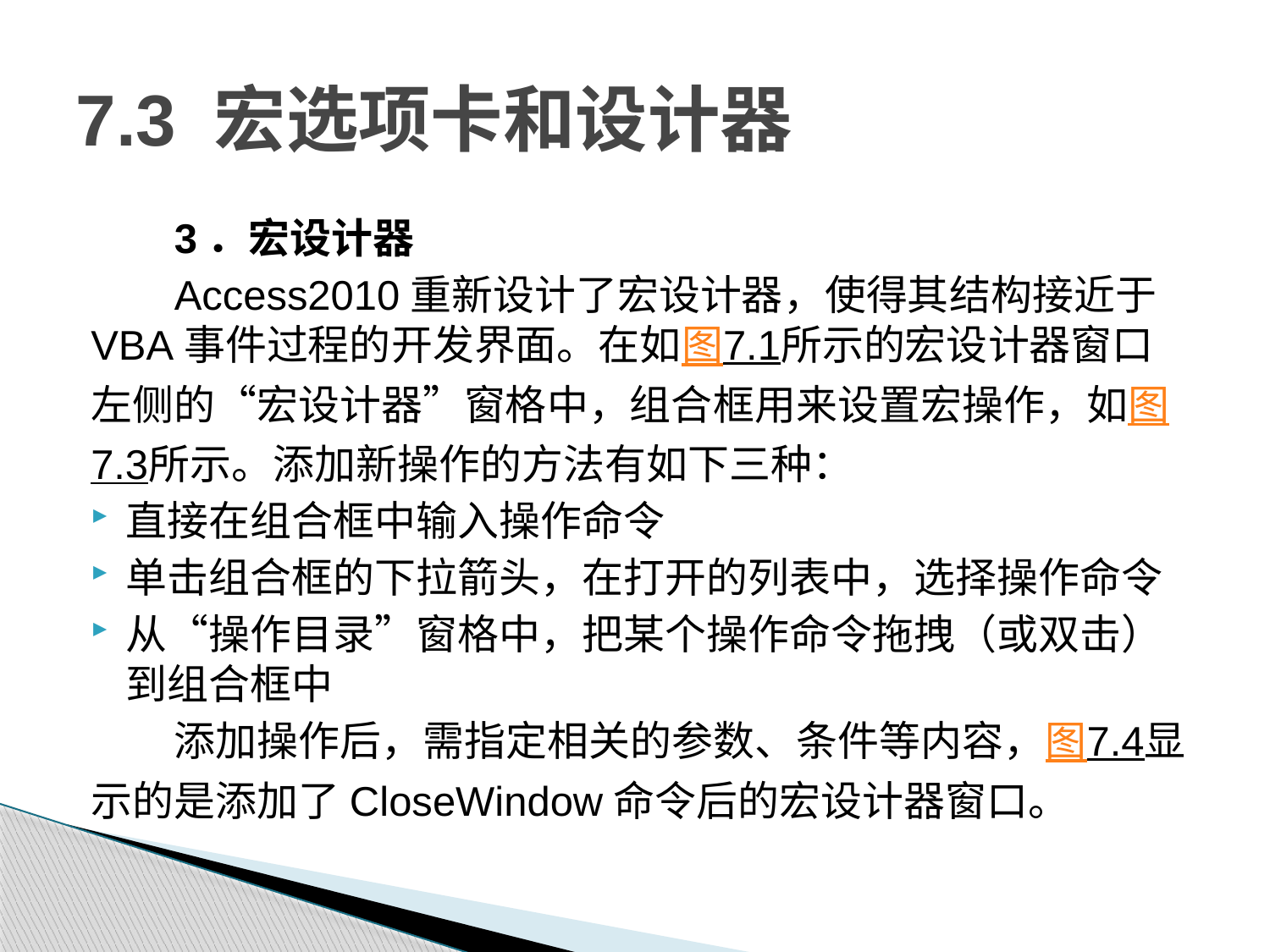

# 7.3 宏选项卡和设计器
3．宏设计器
Access2010重新设计了宏设计器，使得其结构接近于VBA事件过程的开发界面。在如图7.1所示的宏设计器窗口左侧的“宏设计器”窗格中，组合框用来设置宏操作，如图7.3所示。添加新操作的方法有如下三种：
直接在组合框中输入操作命令
单击组合框的下拉箭头，在打开的列表中，选择操作命令
从“操作目录”窗格中，把某个操作命令拖拽（或双击）到组合框中
添加操作后，需指定相关的参数、条件等内容，图7.4显示的是添加了CloseWindow命令后的宏设计器窗口。